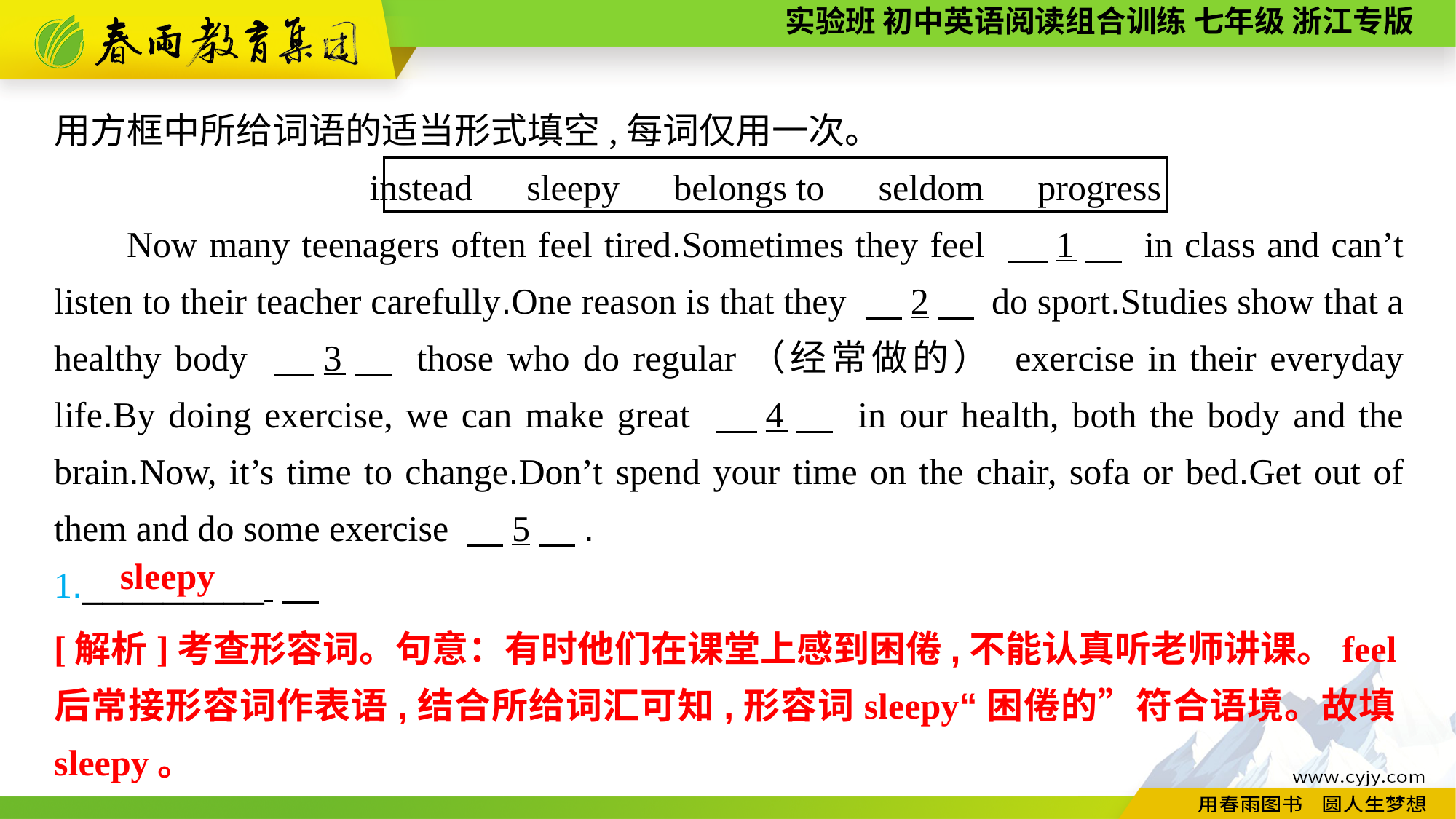

用方框中所给词语的适当形式填空,每词仅用一次。
instead　sleepy　belongs to　seldom　progress
Now many teenagers often feel tired.Sometimes they feel 　1　 in class and can’t listen to their teacher carefully.One reason is that they 　2　 do sport.Studies show that a healthy body 　3　 those who do regular（经常做的） exercise in their everyday life.By doing exercise, we can make great 　4　 in our health, both the body and the brain.Now, it’s time to change.Don’t spend your time on the chair, sofa or bed.Get out of them and do some exercise 　5　.
1._________

sleepy
[解析]考查形容词。句意：有时他们在课堂上感到困倦,不能认真听老师讲课。feel后常接形容词作表语,结合所给词汇可知,形容词sleepy“困倦的”符合语境。故填sleepy。